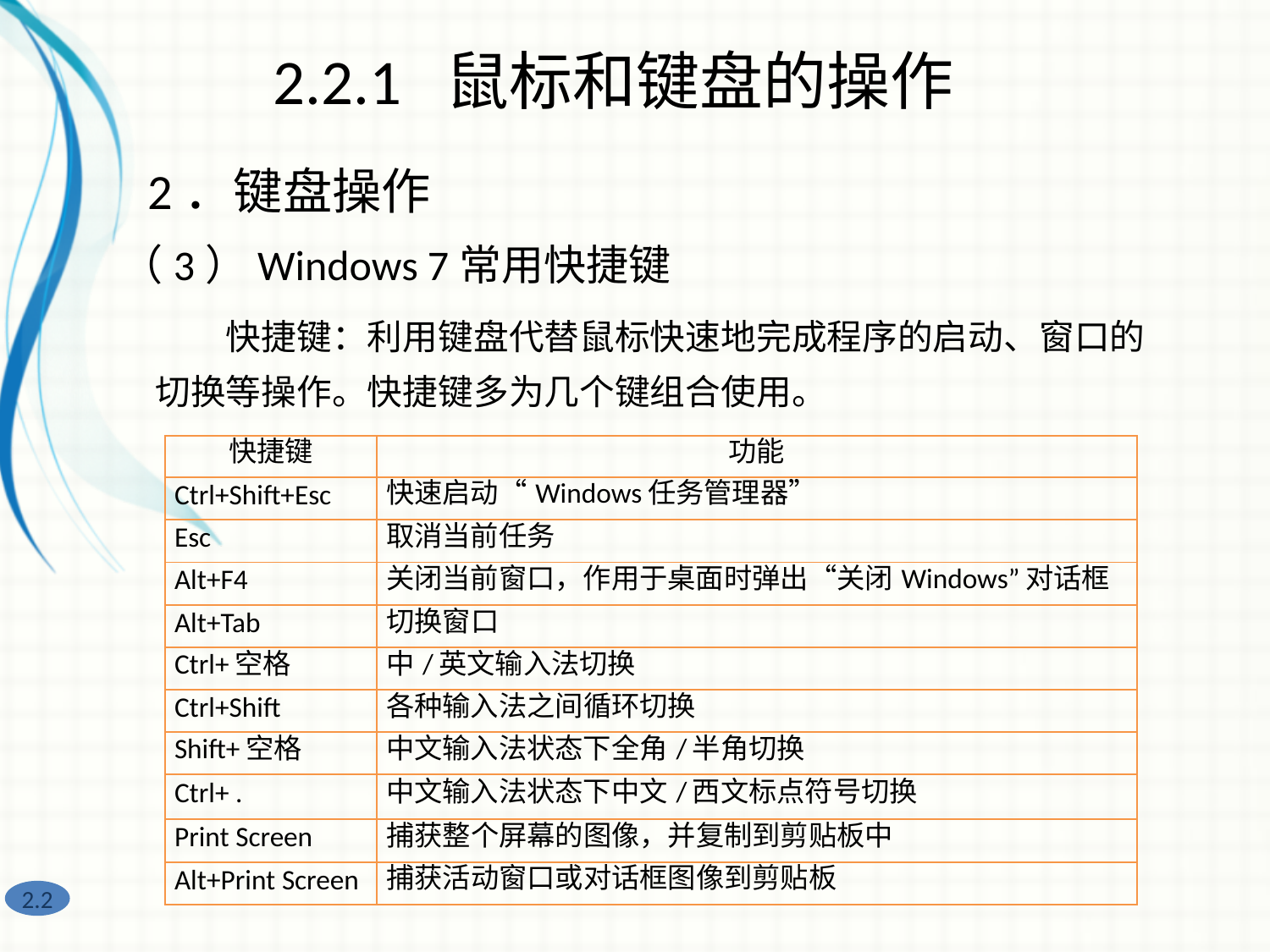

2.2.1  鼠标和键盘的操作
2．键盘操作
（3）Windows 7常用快捷键
　　快捷键：利用键盘代替鼠标快速地完成程序的启动、窗口的切换等操作。快捷键多为几个键组合使用。
| 快捷键 | 功能 |
| --- | --- |
| Ctrl+Shift+Esc | 快速启动“Windows任务管理器” |
| Esc | 取消当前任务 |
| Alt+F4 | 关闭当前窗口，作用于桌面时弹出“关闭Windows”对话框 |
| Alt+Tab | 切换窗口 |
| Ctrl+空格 | 中/英文输入法切换 |
| Ctrl+Shift | 各种输入法之间循环切换 |
| Shift+空格 | 中文输入法状态下全角/半角切换 |
| Ctrl+ . | 中文输入法状态下中文/西文标点符号切换 |
| Print Screen | 捕获整个屏幕的图像，并复制到剪贴板中 |
| Alt+Print Screen | 捕获活动窗口或对话框图像到剪贴板 |